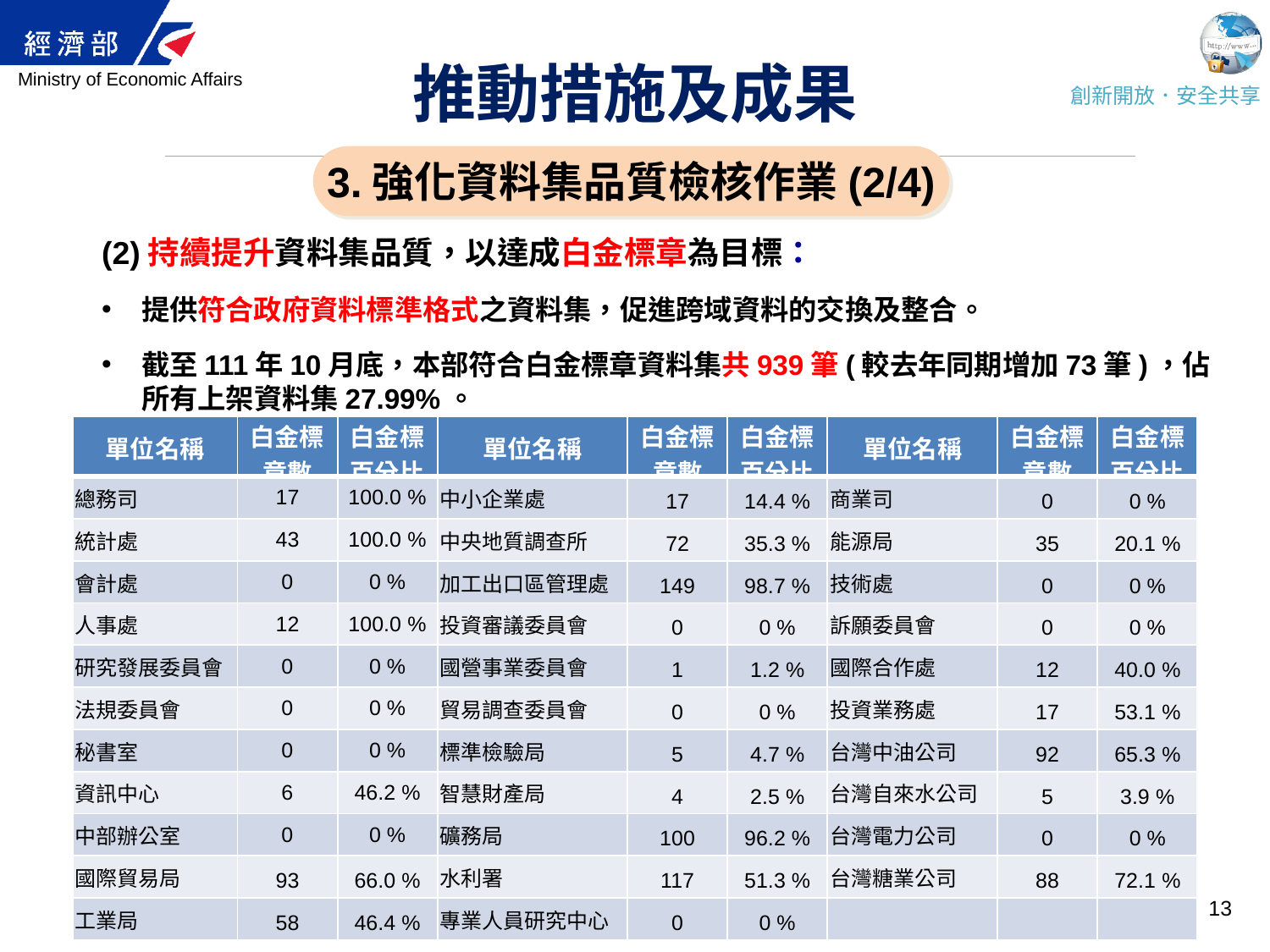

# 推動措施及成果
3.強化資料集品質檢核作業(2/4)
(2)持續提升資料集品質，以達成白金標章為目標：
提供符合政府資料標準格式之資料集，促進跨域資料的交換及整合。
截至111年10月底，本部符合白金標章資料集共939筆(較去年同期增加73筆)，佔所有上架資料集27.99%。

| 單位名稱 | 白金標章數 | 白金標百分比 | 單位名稱 | 白金標章數 | 白金標百分比 | 單位名稱 | 白金標章數 | 白金標百分比 |
| --- | --- | --- | --- | --- | --- | --- | --- | --- |
| 總務司 | 17 | 100.0 % | 中小企業處 | 17 | 14.4 % | 商業司 | 0 | 0 % |
| 統計處 | 43 | 100.0 % | 中央地質調查所 | 72 | 35.3 % | 能源局 | 35 | 20.1 % |
| 會計處 | 0 | 0 % | 加工出口區管理處 | 149 | 98.7 % | 技術處 | 0 | 0 % |
| 人事處 | 12 | 100.0 % | 投資審議委員會 | 0 | 0 % | 訴願委員會 | 0 | 0 % |
| 研究發展委員會 | 0 | 0 % | 國營事業委員會 | 1 | 1.2 % | 國際合作處 | 12 | 40.0 % |
| 法規委員會 | 0 | 0 % | 貿易調查委員會 | 0 | 0 % | 投資業務處 | 17 | 53.1 % |
| 秘書室 | 0 | 0 % | 標準檢驗局 | 5 | 4.7 % | 台灣中油公司 | 92 | 65.3 % |
| 資訊中心 | 6 | 46.2 % | 智慧財產局 | 4 | 2.5 % | 台灣自來水公司 | 5 | 3.9 % |
| 中部辦公室 | 0 | 0 % | 礦務局 | 100 | 96.2 % | 台灣電力公司 | 0 | 0 % |
| 國際貿易局 | 93 | 66.0 % | 水利署 | 117 | 51.3 % | 台灣糖業公司 | 88 | 72.1 % |
| 工業局 | 58 | 46.4 % | 專業人員研究中心 | 0 | 0 % |  |  |  |
13